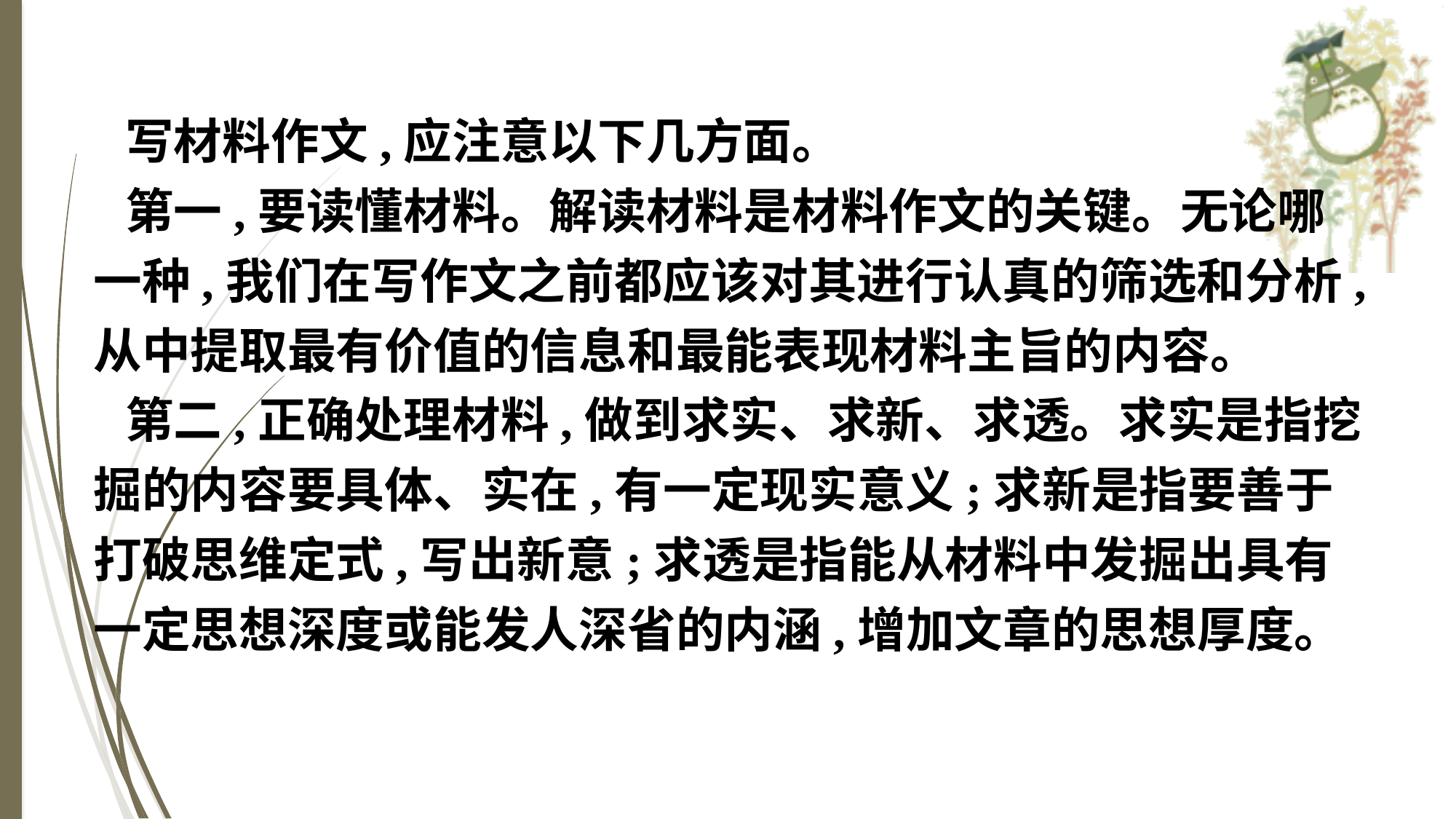

写材料作文,应注意以下几方面。
第一,要读懂材料。解读材料是材料作文的关键。无论哪一种,我们在写作文之前都应该对其进行认真的筛选和分析,从中提取最有价值的信息和最能表现材料主旨的内容。
第二,正确处理材料,做到求实、求新、求透。求实是指挖掘的内容要具体、实在,有一定现实意义;求新是指要善于打破思维定式,写出新意;求透是指能从材料中发掘出具有一定思想深度或能发人深省的内涵,增加文章的思想厚度。